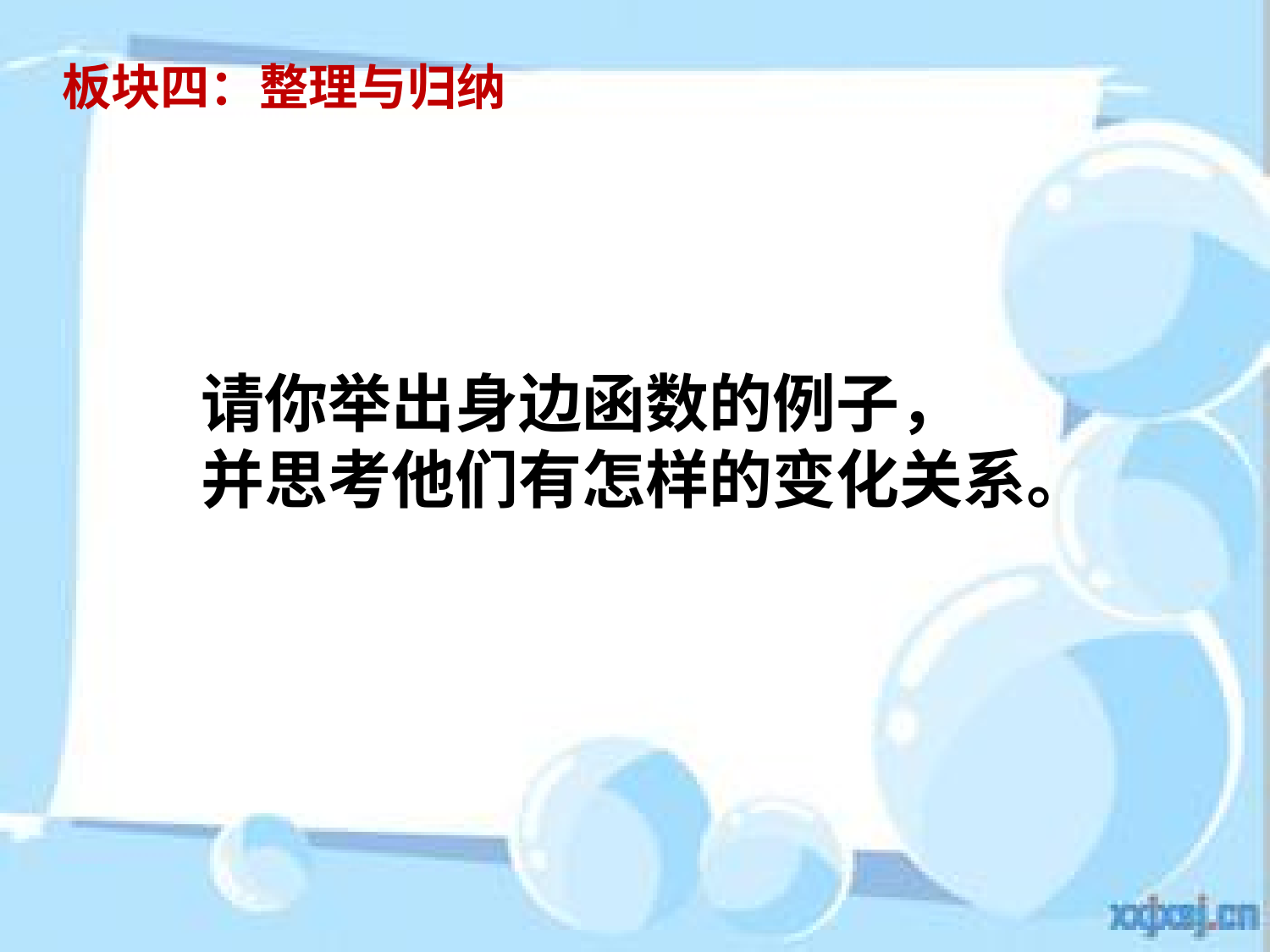

板块四：整理与归纳
请你举出身边函数的例子，
并思考他们有怎样的变化关系。